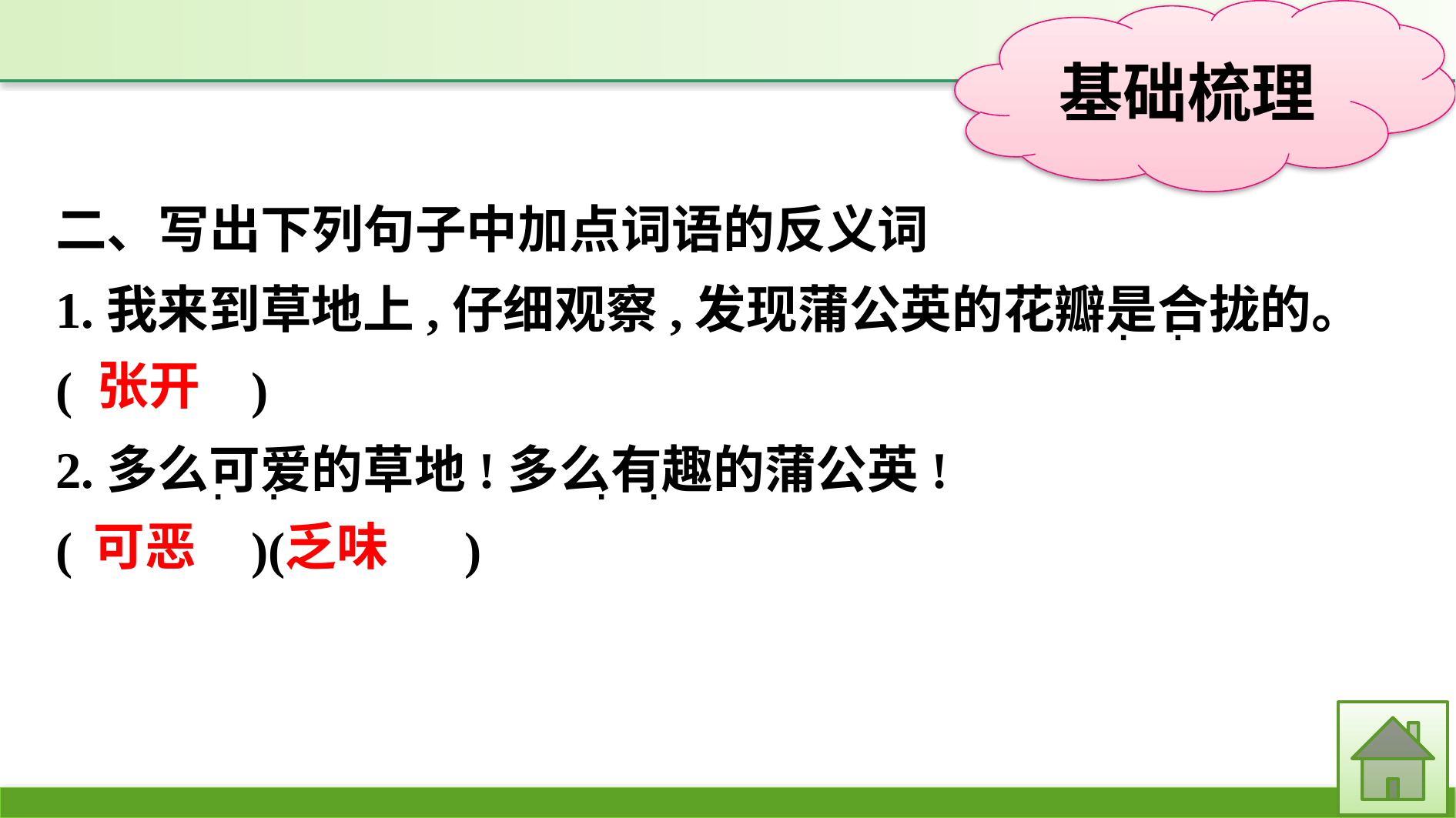

二、写出下列句子中加点词语的反义词
1.我来到草地上,仔细观察,发现蒲公英的花瓣是合拢的。
(　　　)
2.多么可爱的草地!多么有趣的蒲公英!
(　　　)(　　　)
·
·
·
·
·
·
张开
乏味
可恶